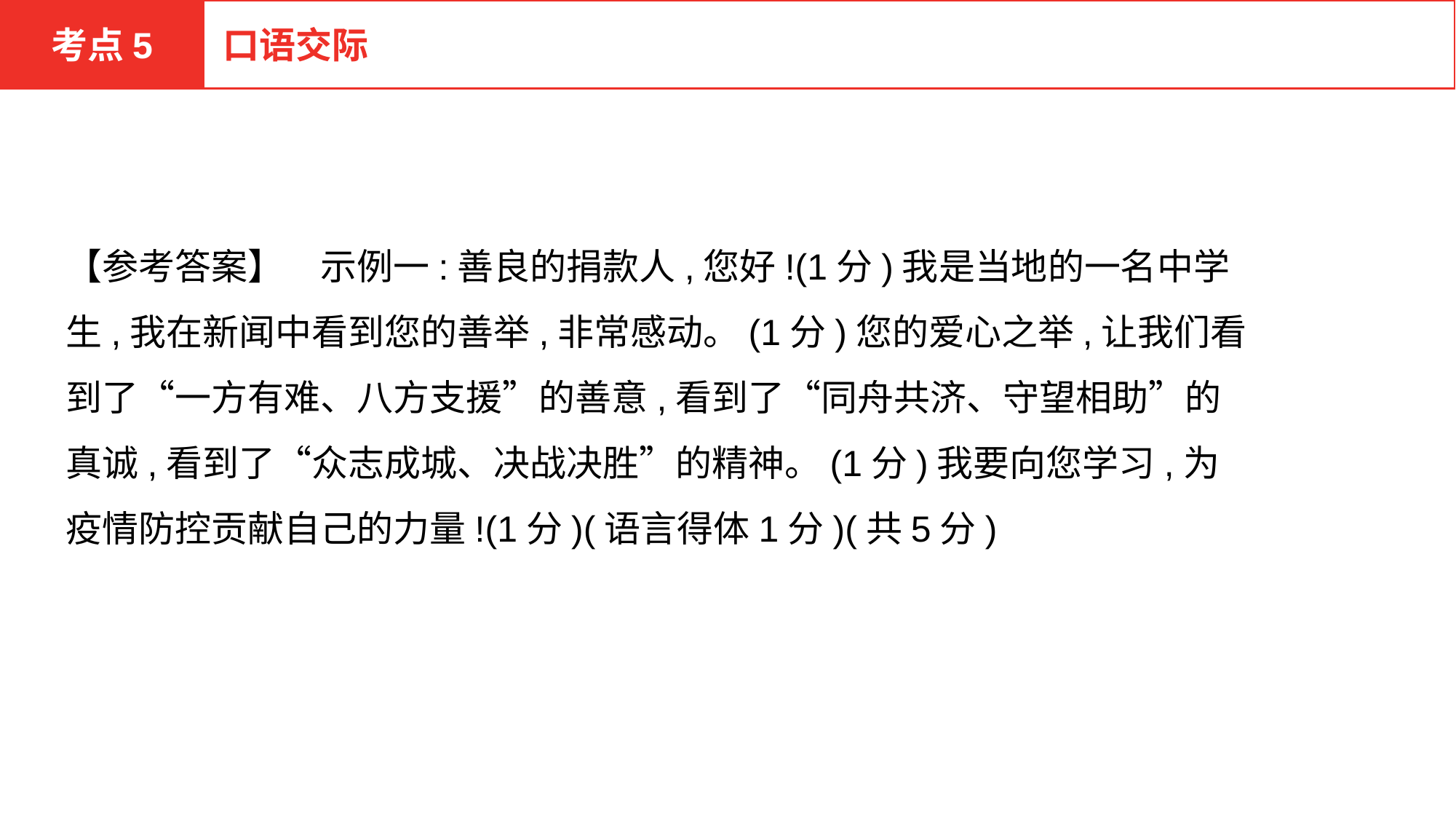

考点5
口语交际
【参考答案】　示例一:善良的捐款人,您好!(1分)我是当地的一名中学生,我在新闻中看到您的善举,非常感动。(1分)您的爱心之举,让我们看到了“一方有难、八方支援”的善意,看到了“同舟共济、守望相助”的真诚,看到了“众志成城、决战决胜”的精神。(1分)我要向您学习,为疫情防控贡献自己的力量!(1分)(语言得体1分)(共5分)